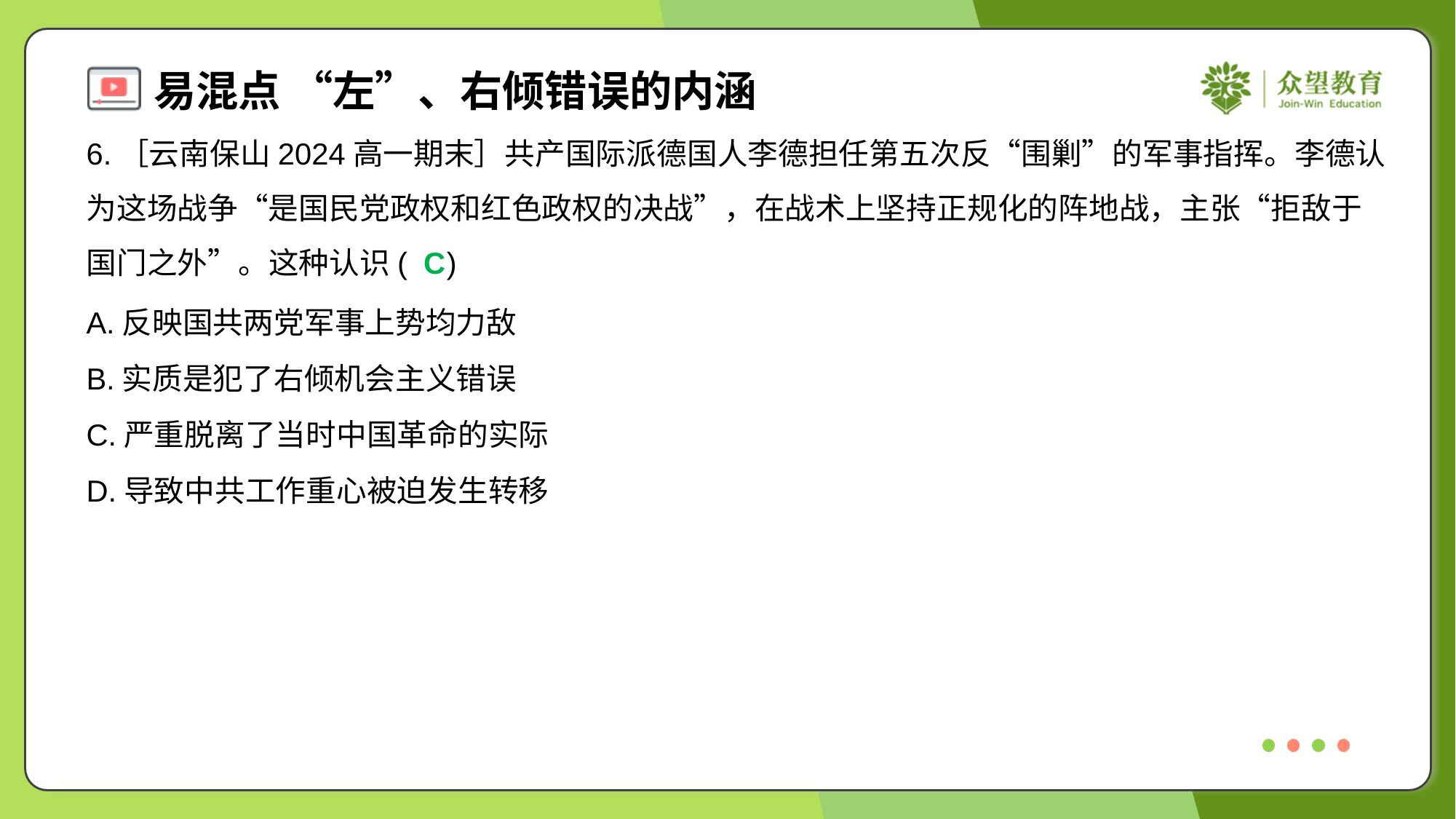

6.［云南保山2024高一期末］共产国际派德国人李德担任第五次反“围剿”的军事指挥。李德认
为这场战争“是国民党政权和红色政权的决战”，在战术上坚持正规化的阵地战，主张“拒敌于
国门之外”。这种认识(     )
C
A.反映国共两党军事上势均力敌
B.实质是犯了右倾机会主义错误
C.严重脱离了当时中国革命的实际
D.导致中共工作重心被迫发生转移